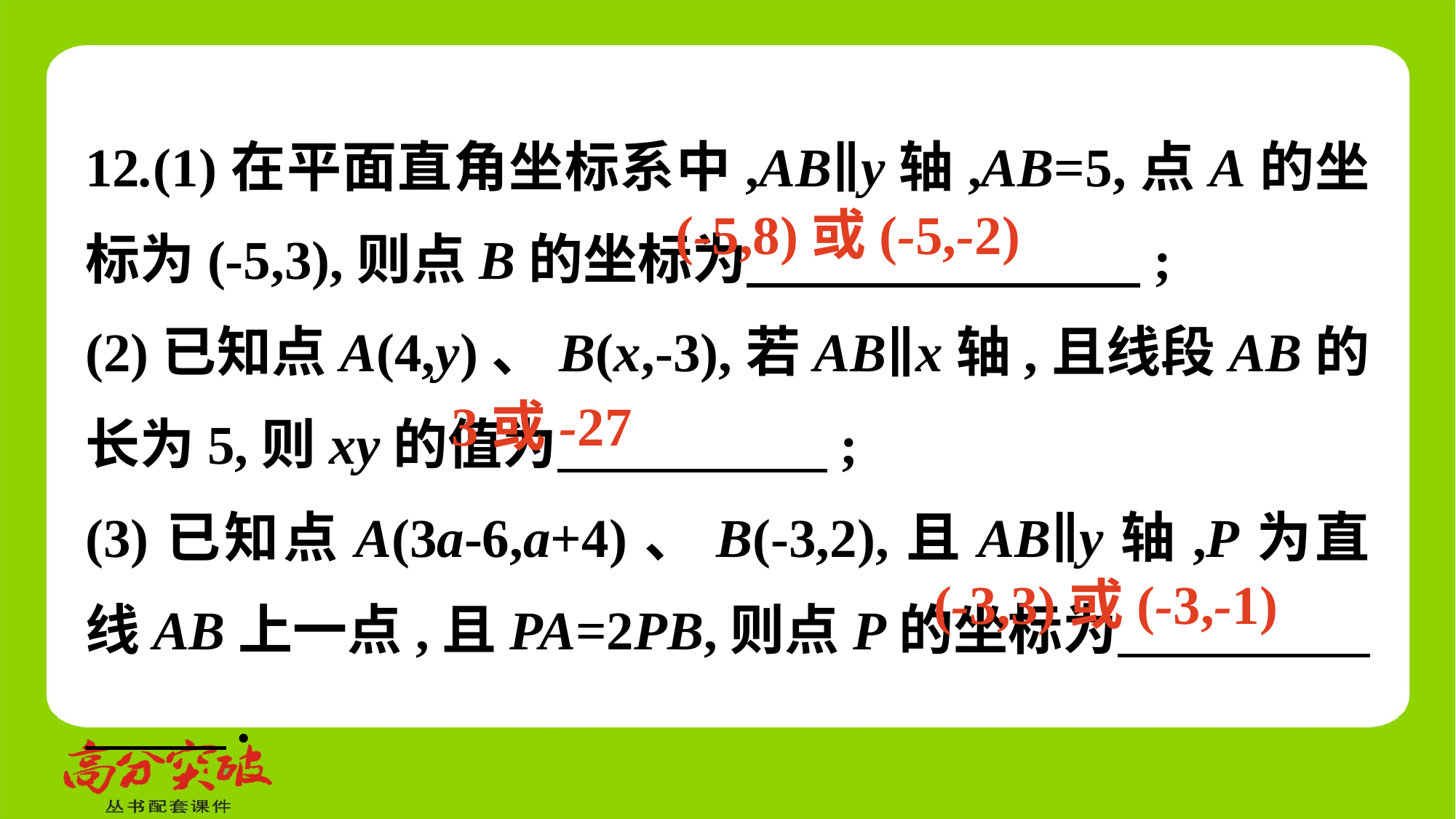

12.(1)在平面直角坐标系中,AB∥y轴,AB=5,点A的坐标为(-5,3),则点B的坐标为　                       　;
(2)已知点A(4,y)、B(x,-3),若AB∥x轴,且线段AB的长为5,则xy的值为　             　;
(3)已知点A(3a-6,a+4)、B(-3,2),且AB∥y轴,P为直线AB上一点,且PA=2PB,则点P的坐标为　                        　.
(-5,8)或(-5,-2)
3或-27
(-3,3)或(-3,-1)